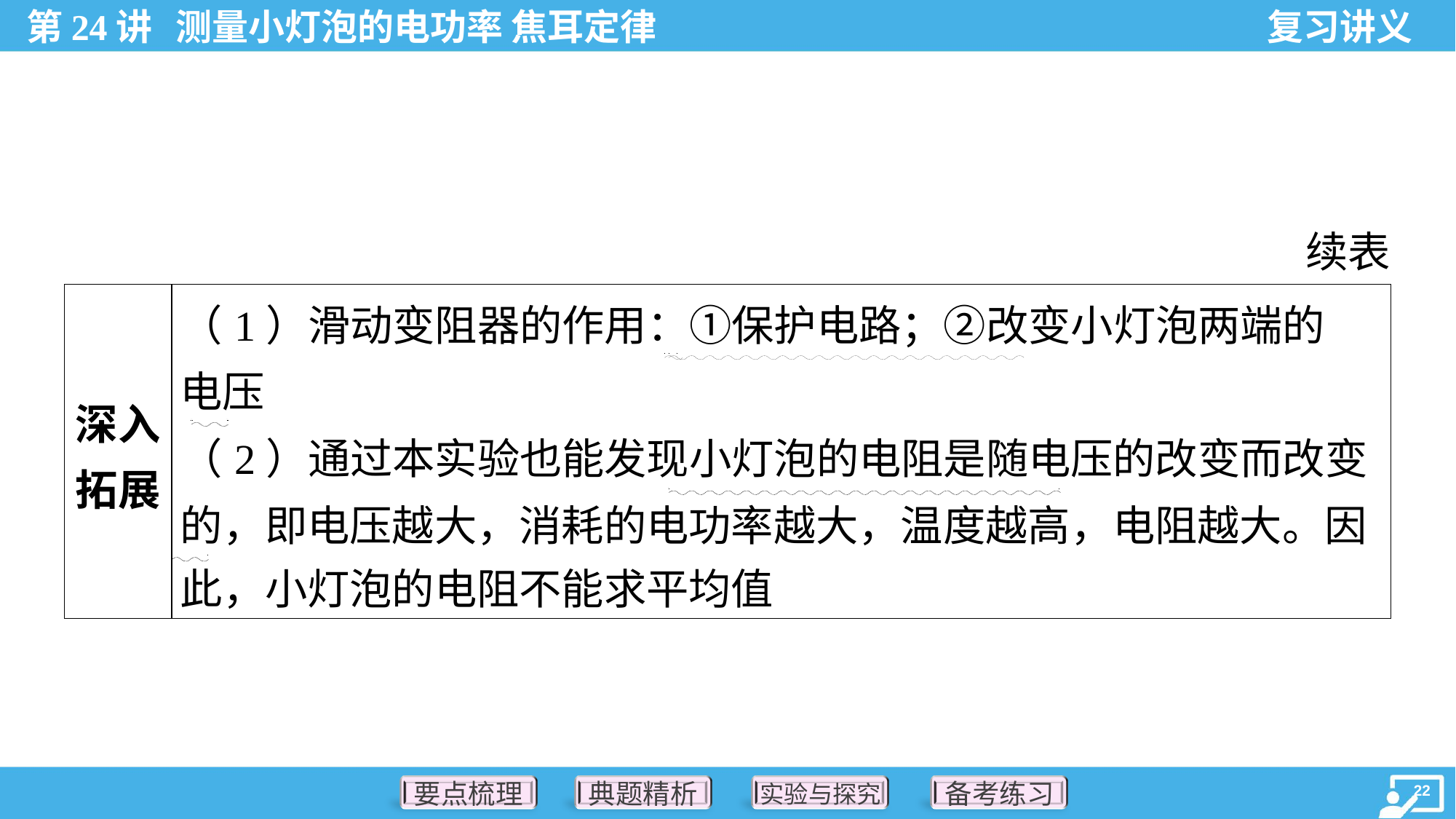

续表
| 深入 拓展 | （1）滑动变阻器的作用：①保护电路；②改变小灯泡两端的 电压 （2）通过本实验也能发现小灯泡的电阻是随电压的改变而改变 的，即电压越大，消耗的电功率越大，温度越高，电阻越大。因 此，小灯泡的电阻不能求平均值 |
| --- | --- |
. .
.
.   .
.   .
.                                 .
.                                 .
.   .
.   .